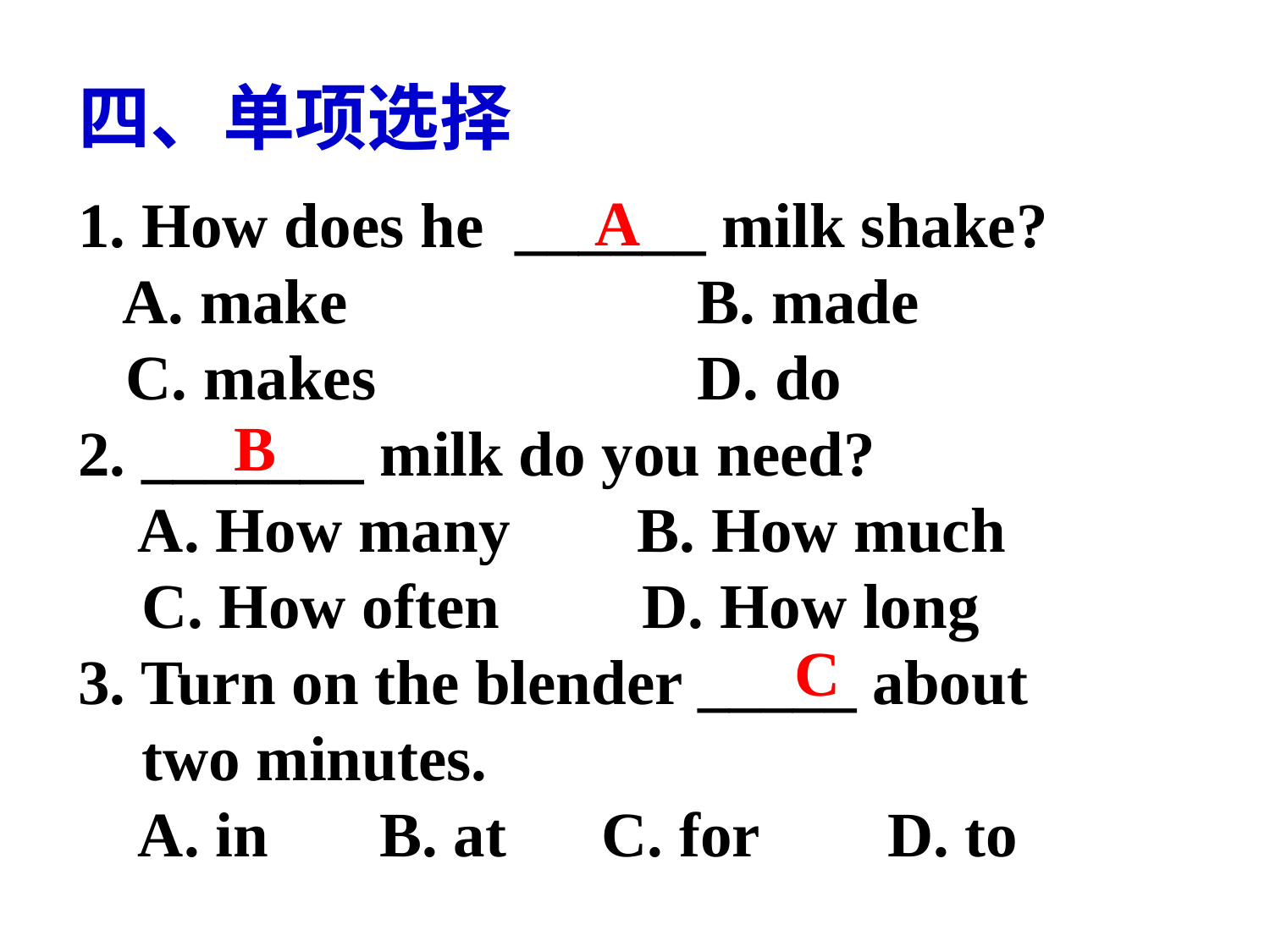

四、单项选择
1. How does he  ______ milk shake?
   A. make		       B. made     
   C. makes		       D. do
2. _______ milk do you need?
    A. How many        B. How much 
    C. How often         D. How long 
3. Turn on the blender _____ about 
    two minutes.
    A. in       B. at      C. for        D. to
A
B
C